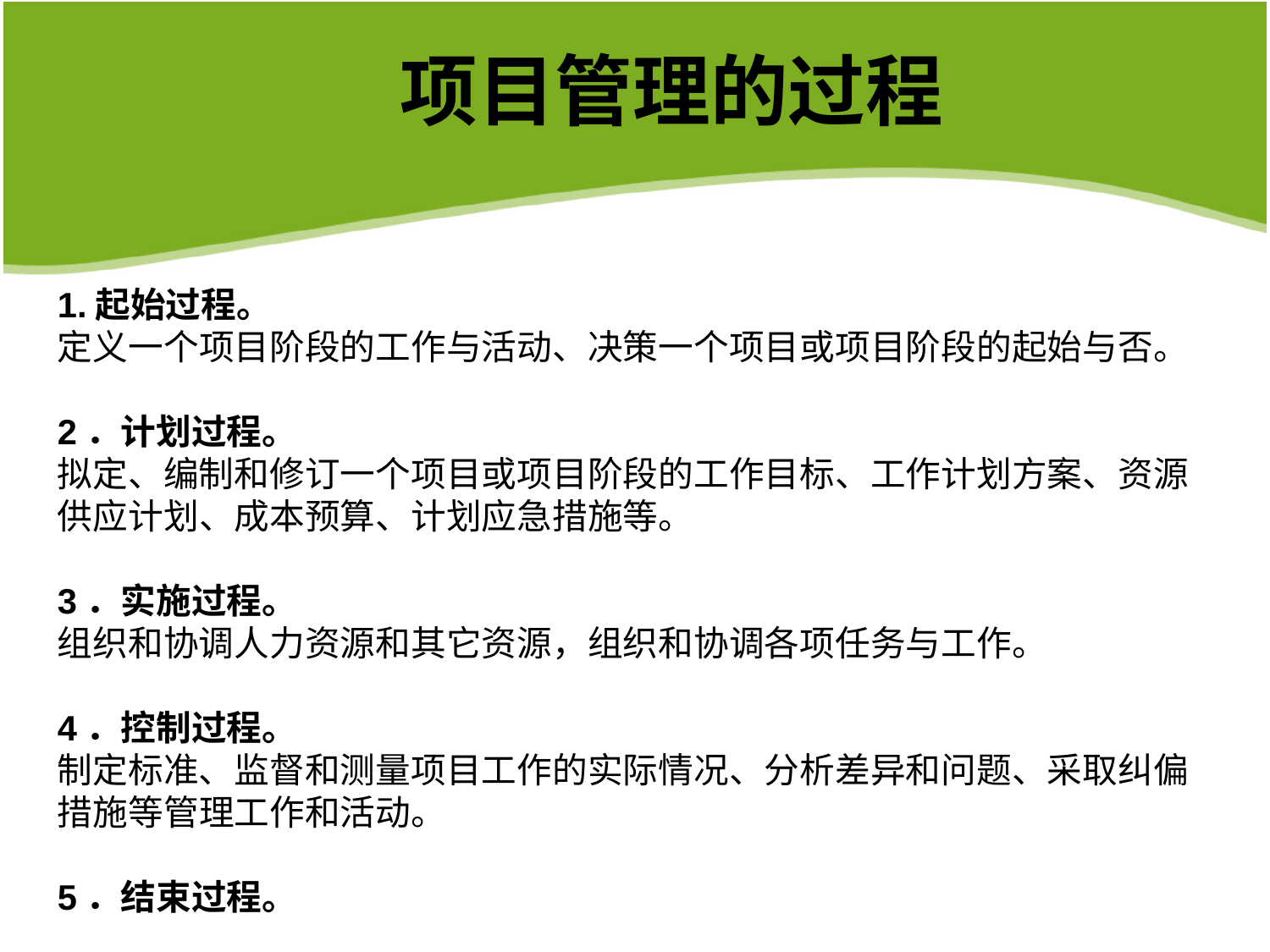

项目管理的过程
1.起始过程。
定义一个项目阶段的工作与活动、决策一个项目或项目阶段的起始与否。

2．计划过程。
拟定、编制和修订一个项目或项目阶段的工作目标、工作计划方案、资源供应计划、成本预算、计划应急措施等。

3．实施过程。
组织和协调人力资源和其它资源，组织和协调各项任务与工作。

4．控制过程。
制定标准、监督和测量项目工作的实际情况、分析差异和问题、采取纠偏措施等管理工作和活动。

5．结束过程。